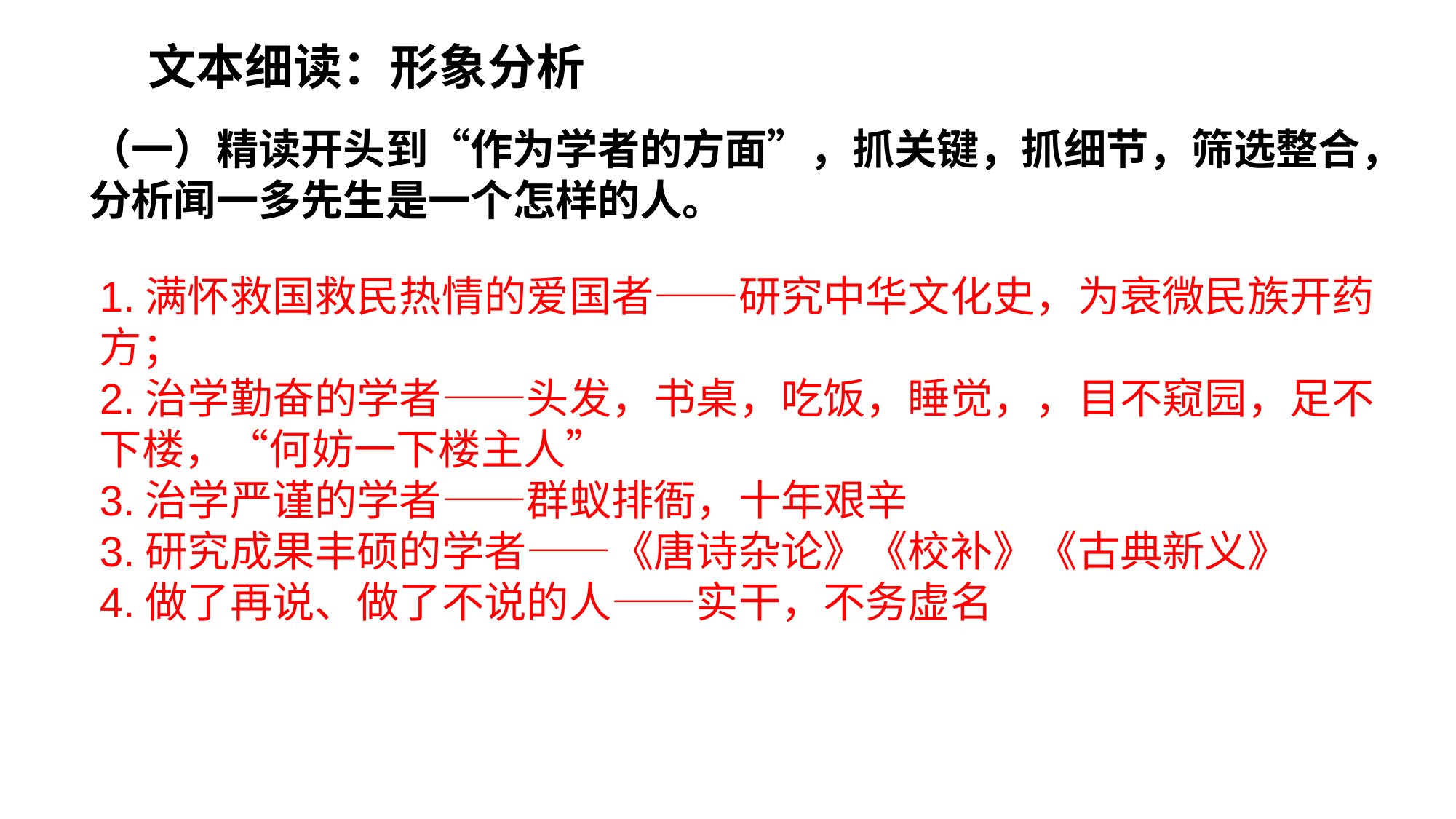

文本细读：形象分析
（一）精读开头到“作为学者的方面”，抓关键，抓细节，筛选整合，分析闻一多先生是一个怎样的人。
1.满怀救国救民热情的爱国者——研究中华文化史，为衰微民族开药方；
2.治学勤奋的学者——头发，书桌，吃饭，睡觉，，目不窥园，足不下楼，“何妨一下楼主人”
3.治学严谨的学者——群蚁排衙，十年艰辛
3.研究成果丰硕的学者——《唐诗杂论》《校补》《古典新义》
4.做了再说、做了不说的人——实干，不务虚名